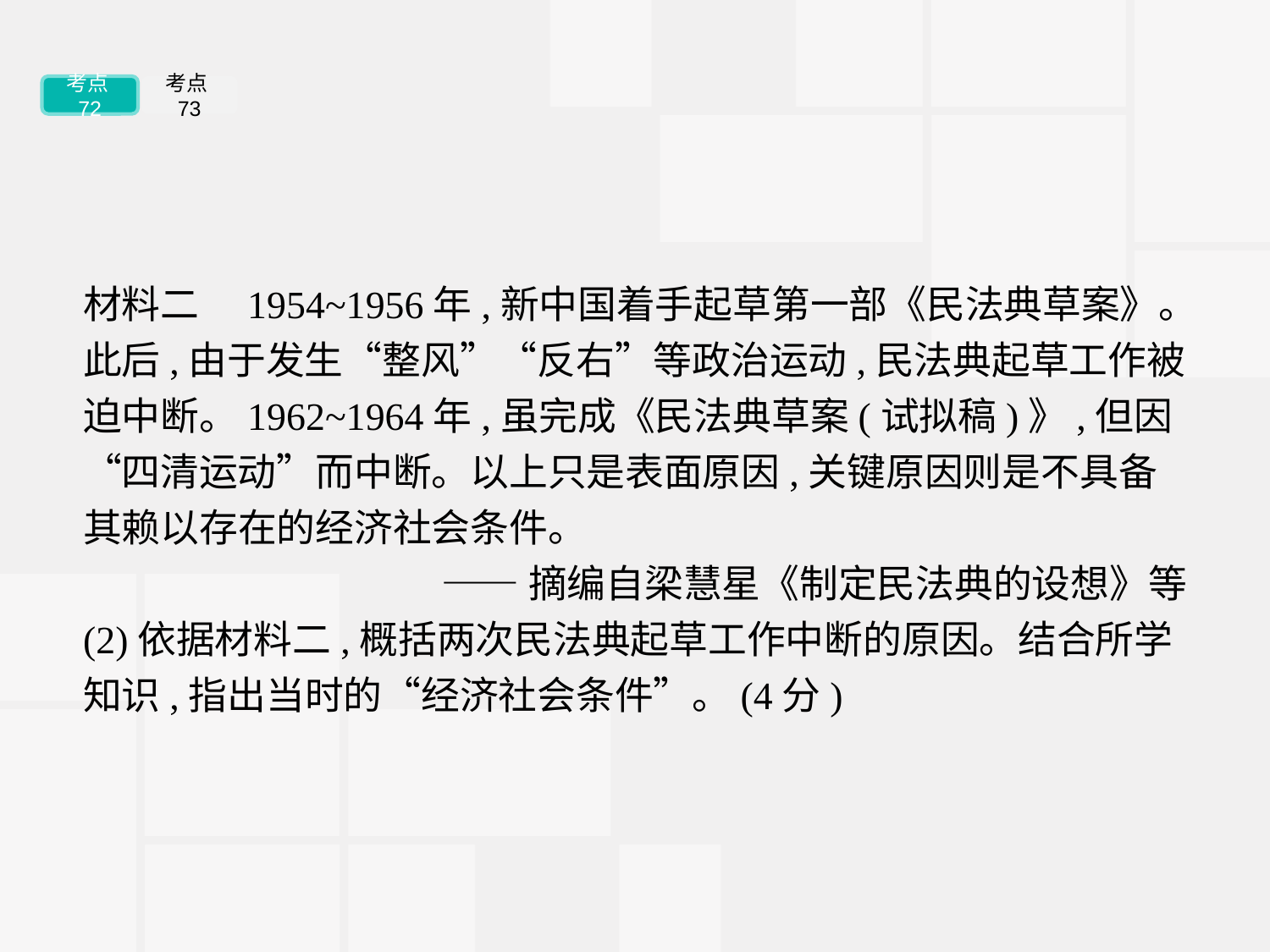

考点72
考点73
材料二　1954~1956年,新中国着手起草第一部《民法典草案》。此后,由于发生“整风”“反右”等政治运动,民法典起草工作被迫中断。1962~1964年,虽完成《民法典草案(试拟稿)》,但因“四清运动”而中断。以上只是表面原因,关键原因则是不具备其赖以存在的经济社会条件。
——摘编自梁慧星《制定民法典的设想》等
(2)依据材料二,概括两次民法典起草工作中断的原因。结合所学知识,指出当时的“经济社会条件”。(4分)